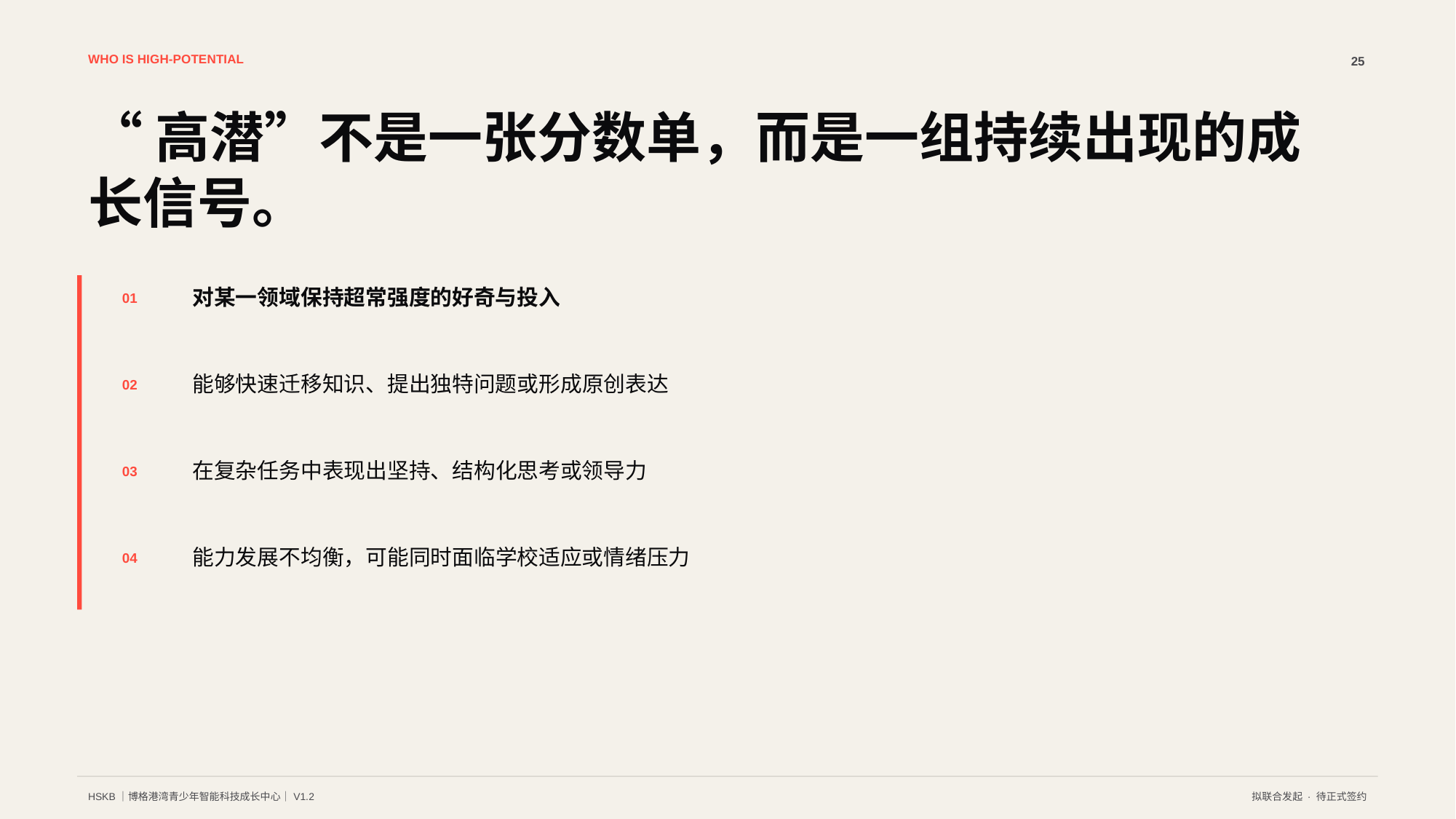

WHO IS HIGH-POTENTIAL
25
“高潜”不是一张分数单，而是一组持续出现的成长信号。

对某一领域保持超常强度的好奇与投入
01
能够快速迁移知识、提出独特问题或形成原创表达
02
在复杂任务中表现出坚持、结构化思考或领导力
03
能力发展不均衡，可能同时面临学校适应或情绪压力
04

HSKB｜博格港湾青少年智能科技成长中心｜V1.2
拟联合发起 · 待正式签约